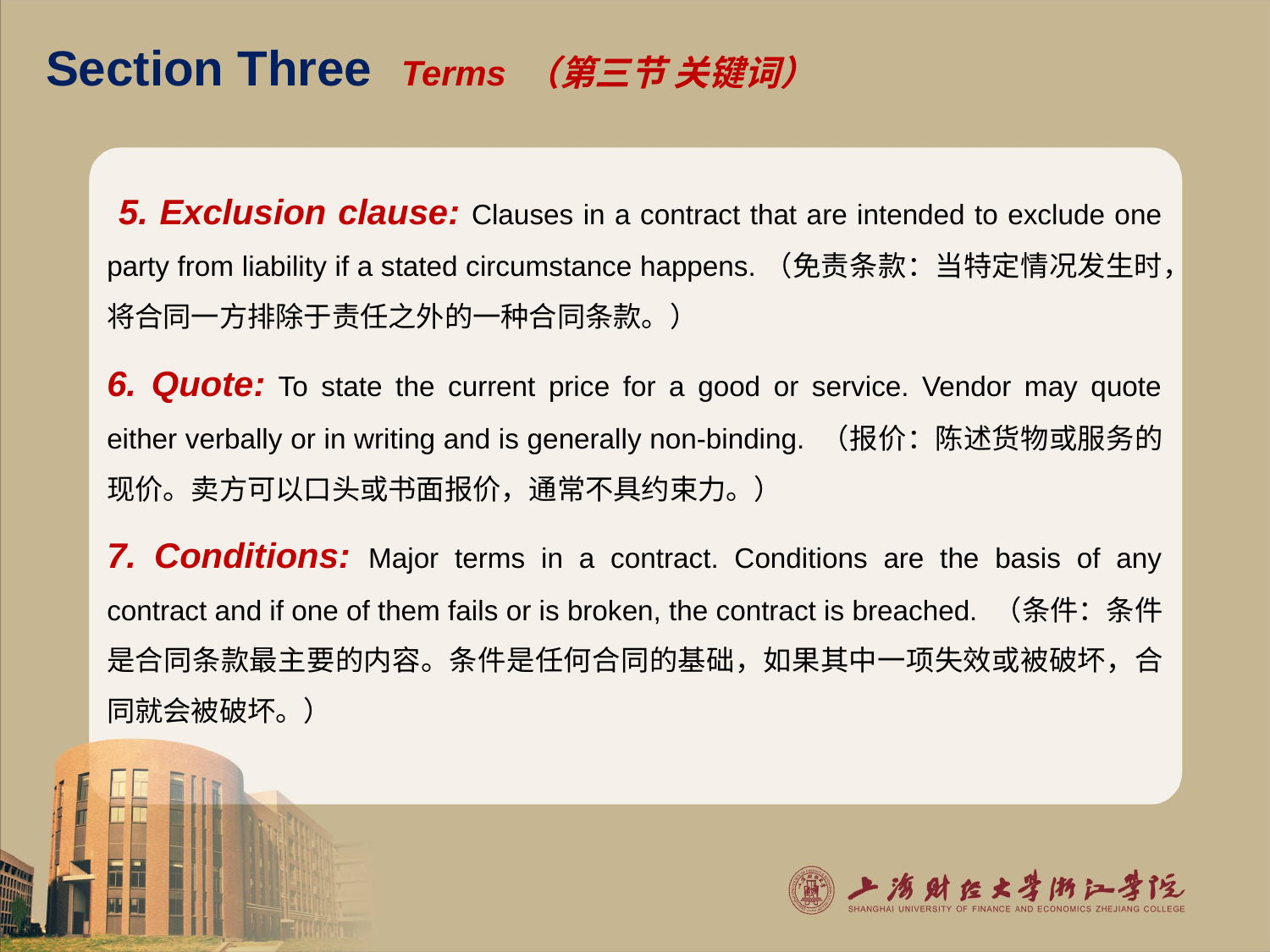

# Section Three   Terms （第三节 关键词）
 5. Exclusion clause: Clauses in a contract that are intended to exclude one party from liability if a stated circumstance happens.（免责条款：当特定情况发生时，将合同一方排除于责任之外的一种合同条款。）
6. Quote: To state the current price for a good or service. Vendor may quote either verbally or in writing and is generally non-binding. （报价：陈述货物或服务的现价。卖方可以口头或书面报价，通常不具约束力。）
7. Conditions: Major terms in a contract. Conditions are the basis of any contract and if one of them fails or is broken, the contract is breached. （条件：条件是合同条款最主要的内容。条件是任何合同的基础，如果其中一项失效或被破坏，合同就会被破坏。）